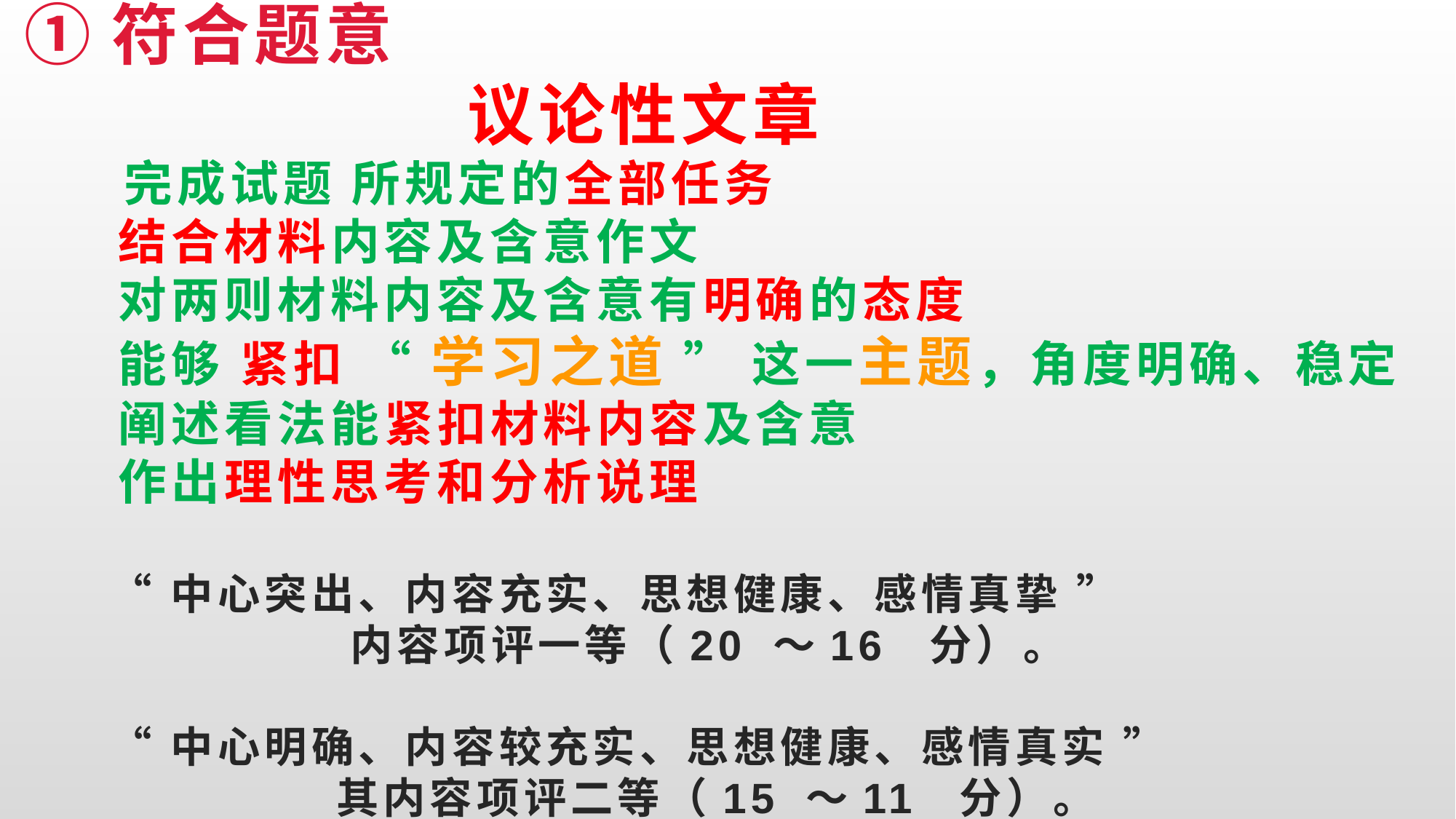

# ①符合题意 议论性文章 完成试题 所规定的全部任务 结合材料内容及含意作文 对两则材料内容及含意有明确的态度 能够 紧扣 “ 学习之道 ” 这一主题，角度明确、稳定 阐述看法能紧扣材料内容及含意 作出理性思考和分析说理 “ 中心突出、内容充实、思想健康、感情真挚 ” 内容项评一等（20 ～16  分）。 “ 中心明确、内容较充实、思想健康、感情真实 ” 其内容项评二等（15 ～11  分）。